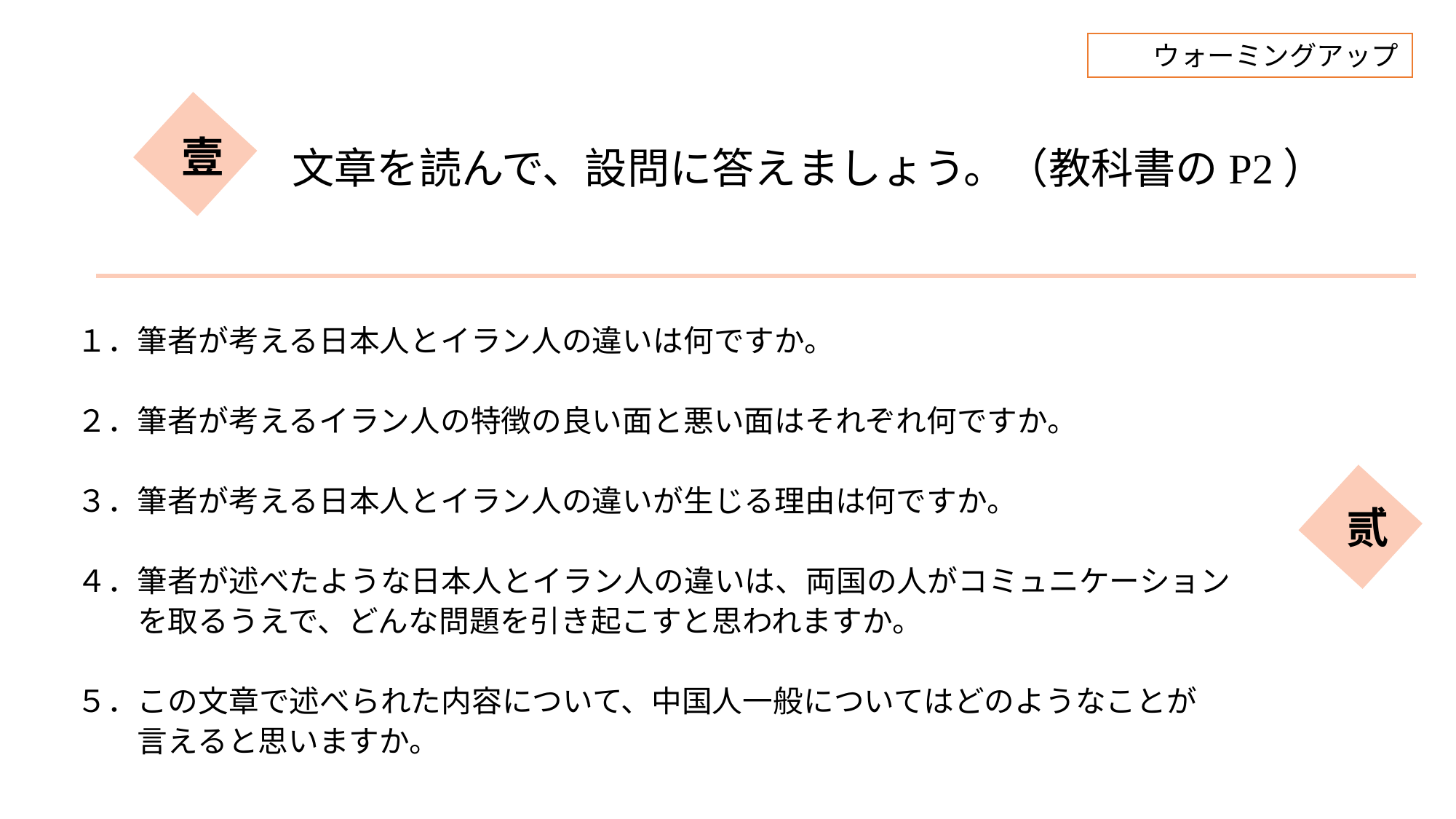

ウォーミングアップ
文章を読んで、設問に答えましょう。（教科書のP2）

壹
１．筆者が考える日本人とイラン人の違いは何ですか。

２．筆者が考えるイラン人の特徴の良い面と悪い面はそれぞれ何ですか。

３．筆者が考える日本人とイラン人の違いが生じる理由は何ですか。

４．筆者が述べたような日本人とイラン人の違いは、両国の人がコミュニケーション
　　を取るうえで、どんな問題を引き起こすと思われますか。

５．この文章で述べられた内容について、中国人一般についてはどのようなことが
　　言えると思いますか。

贰